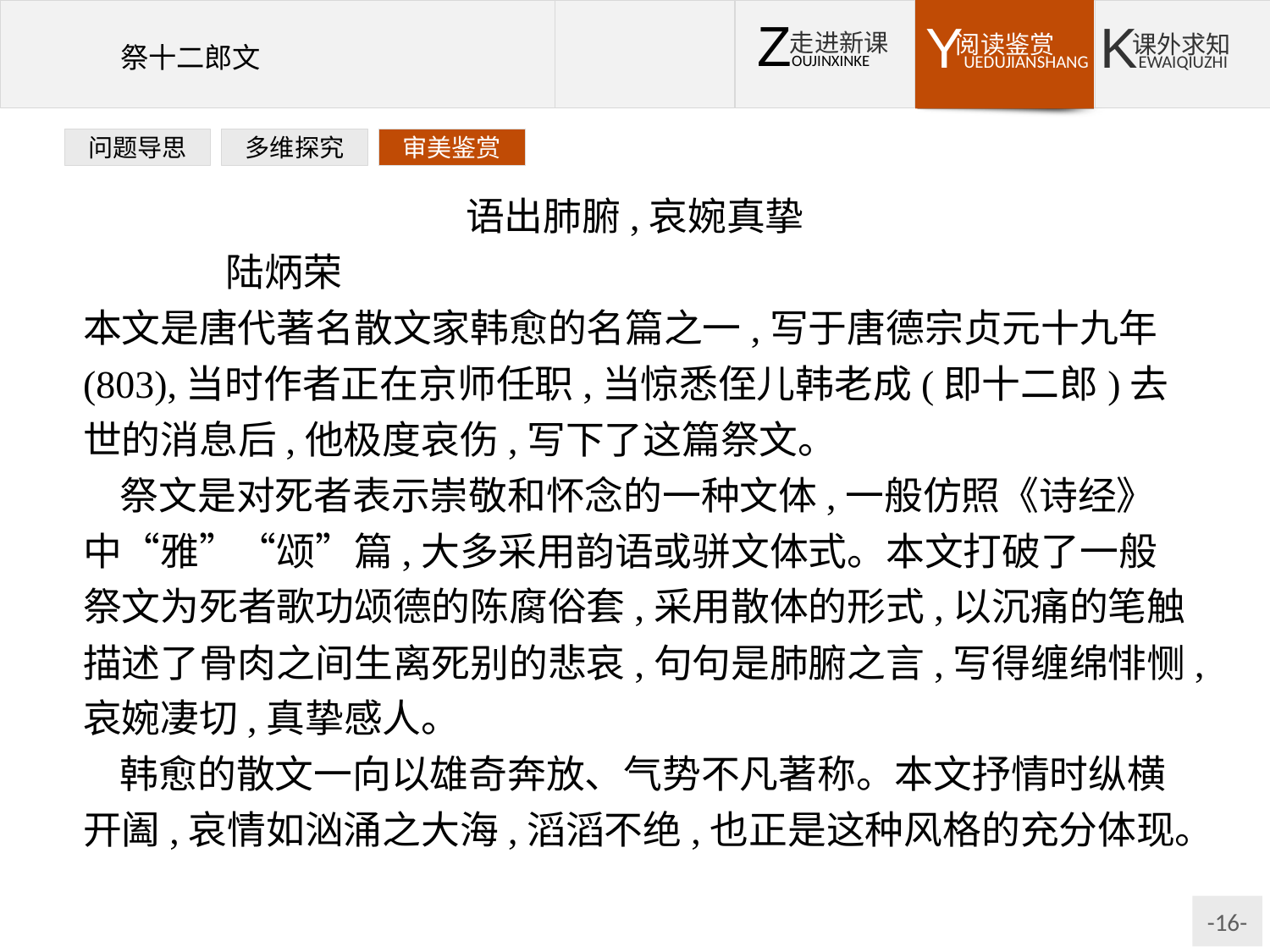

问题导思
多维探究
审美鉴赏
语出肺腑,哀婉真挚
	陆炳荣
本文是唐代著名散文家韩愈的名篇之一,写于唐德宗贞元十九年(803),当时作者正在京师任职,当惊悉侄儿韩老成(即十二郎)去世的消息后,他极度哀伤,写下了这篇祭文。
祭文是对死者表示崇敬和怀念的一种文体,一般仿照《诗经》中“雅”“颂”篇,大多采用韵语或骈文体式。本文打破了一般祭文为死者歌功颂德的陈腐俗套,采用散体的形式,以沉痛的笔触描述了骨肉之间生离死别的悲哀,句句是肺腑之言,写得缠绵悱恻,哀婉凄切,真挚感人。
韩愈的散文一向以雄奇奔放、气势不凡著称。本文抒情时纵横开阖,哀情如汹涌之大海,滔滔不绝,也正是这种风格的充分体现。